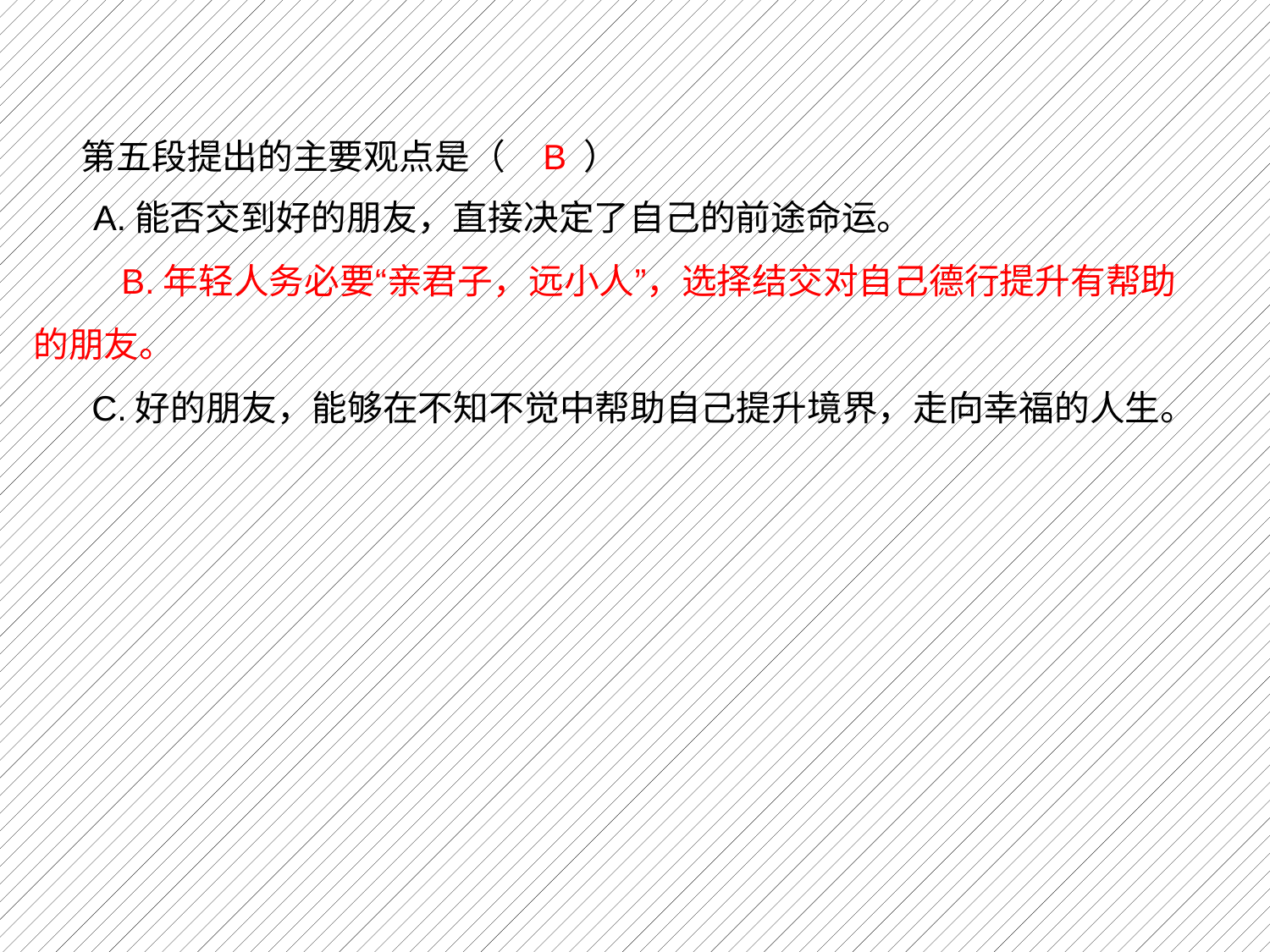

第五段提出的主要观点是（   B ）
A.能否交到好的朋友，直接决定了自己的前途命运。
B.年轻人务必要“亲君子，远小人”，选择结交对自己德行提升有帮助
的朋友。
C.好的朋友，能够在不知不觉中帮助自己提升境界，走向幸福的人生。